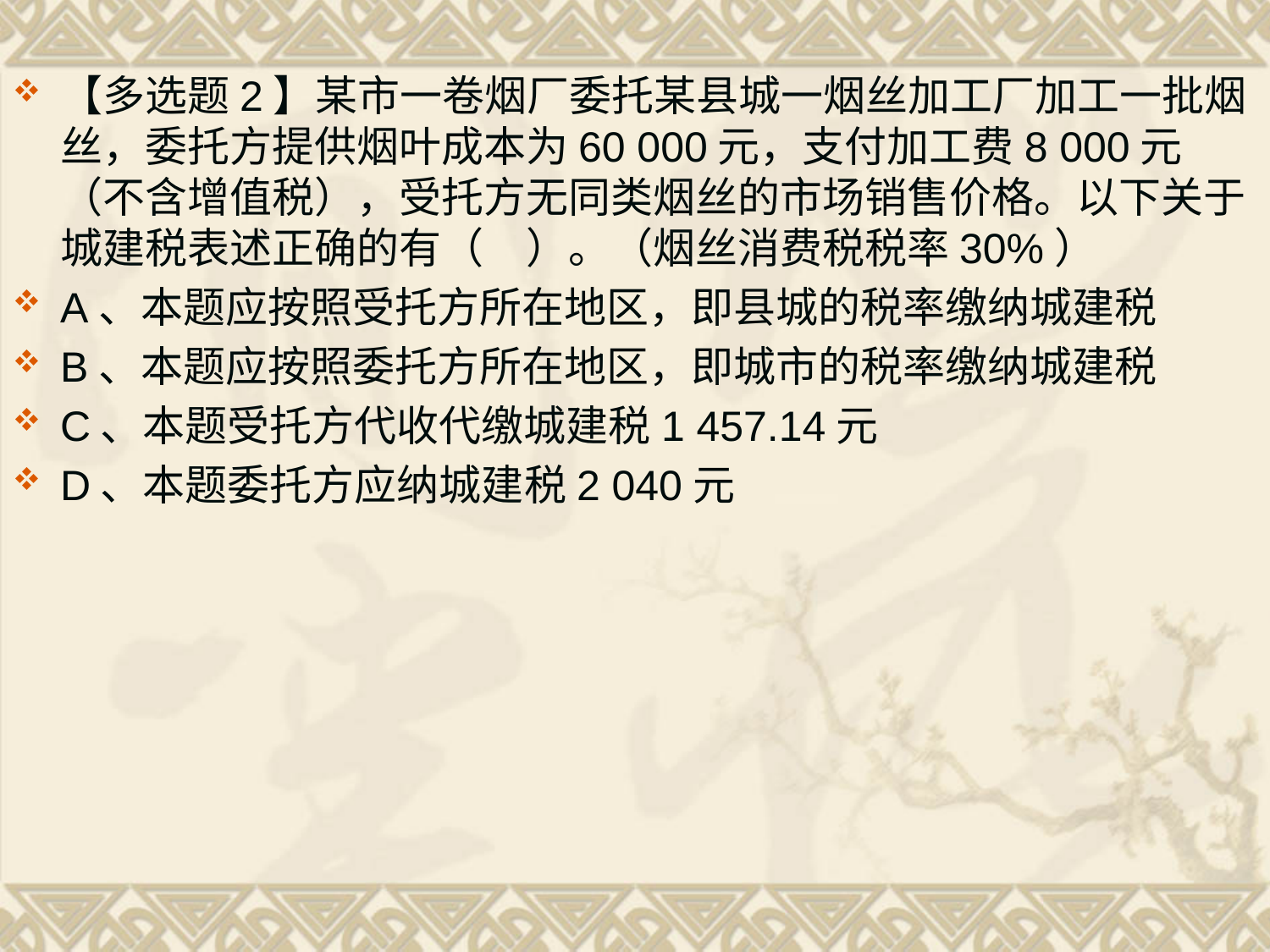

【多选题2】某市一卷烟厂委托某县城一烟丝加工厂加工一批烟丝，委托方提供烟叶成本为60 000元，支付加工费8 000元（不含增值税），受托方无同类烟丝的市场销售价格。以下关于城建税表述正确的有（　）。（烟丝消费税税率30%）
A、本题应按照受托方所在地区，即县城的税率缴纳城建税
B、本题应按照委托方所在地区，即城市的税率缴纳城建税
C、本题受托方代收代缴城建税1 457.14元
D、本题委托方应纳城建税2 040元

#